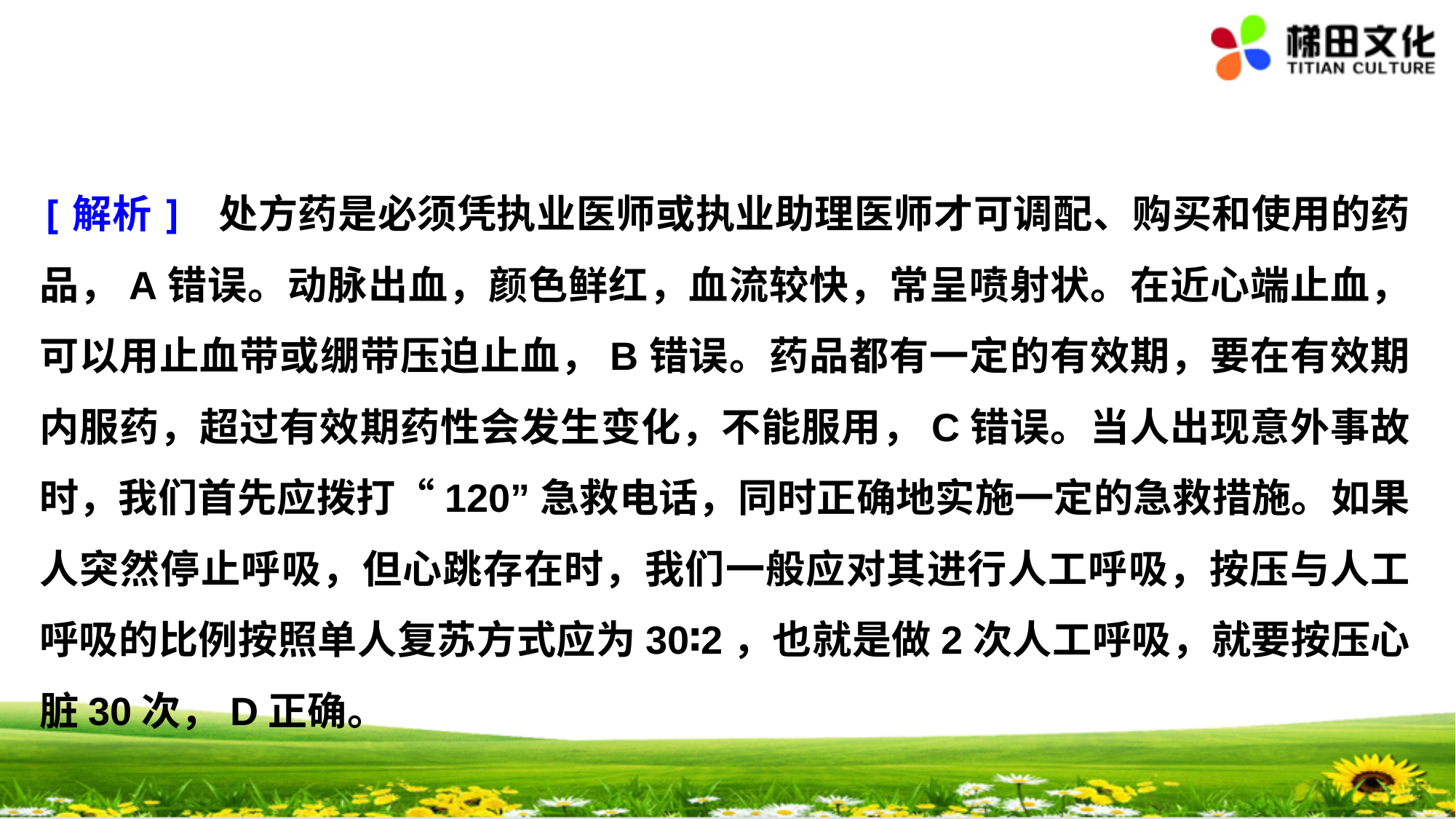

[解析] 处方药是必须凭执业医师或执业助理医师才可调配、购买和使用的药品，A错误。动脉出血，颜色鲜红，血流较快，常呈喷射状。在近心端止血，可以用止血带或绷带压迫止血，B错误。药品都有一定的有效期，要在有效期内服药，超过有效期药性会发生变化，不能服用，C错误。当人出现意外事故时，我们首先应拨打“120”急救电话，同时正确地实施一定的急救措施。如果人突然停止呼吸，但心跳存在时，我们一般应对其进行人工呼吸，按压与人工呼吸的比例按照单人复苏方式应为30∶2，也就是做2次人工呼吸，就要按压心脏30次，D正确。